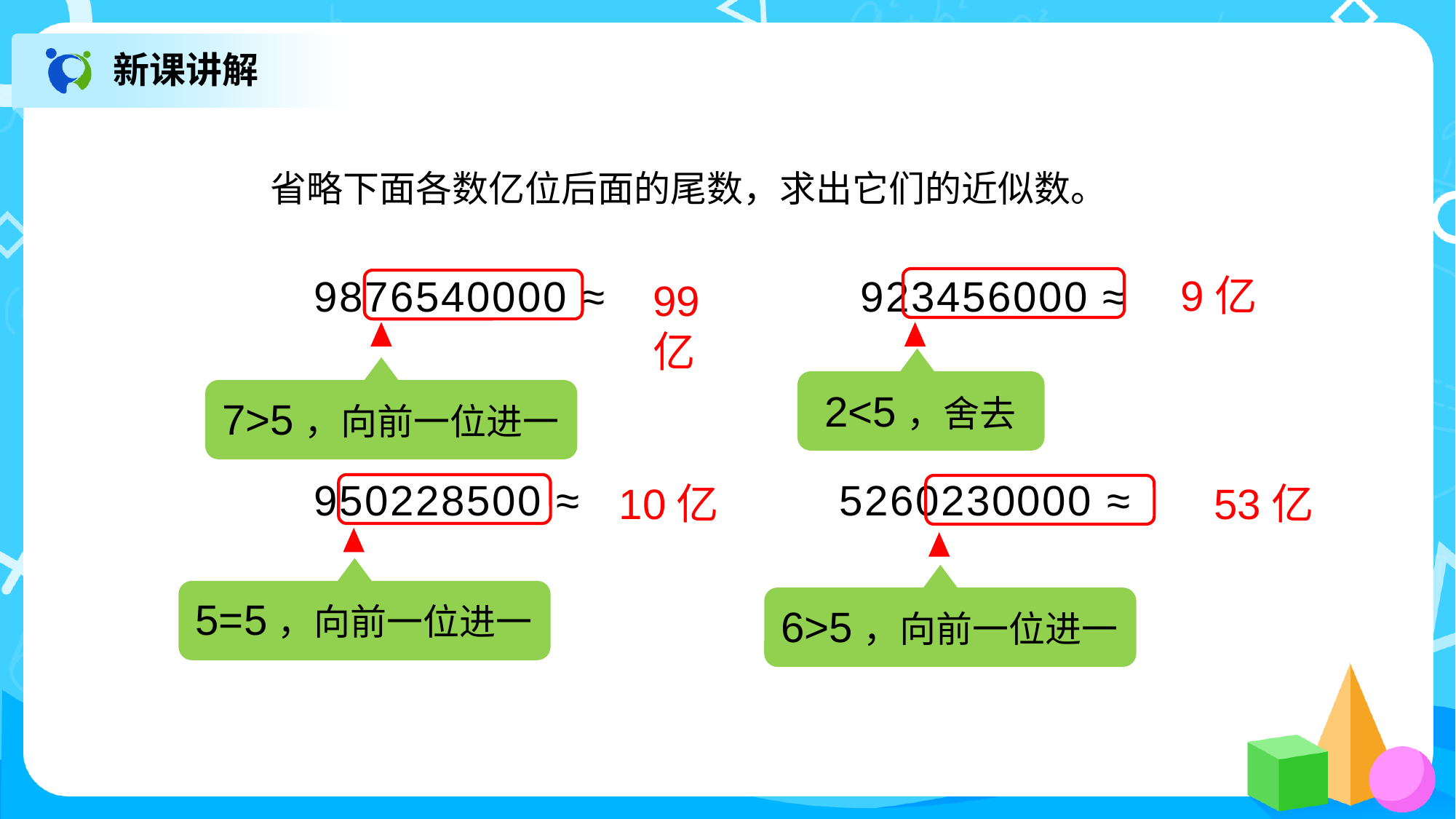

新课讲解
省略下面各数亿位后面的尾数，求出它们的近似数。
9亿
9876540000 ≈　　　　     923456000 ≈

950228500 ≈                   5260230000 ≈
99亿

2<5，舍去

7>5，向前一位进一
10亿
53亿

5=5，向前一位进一

6>5，向前一位进一